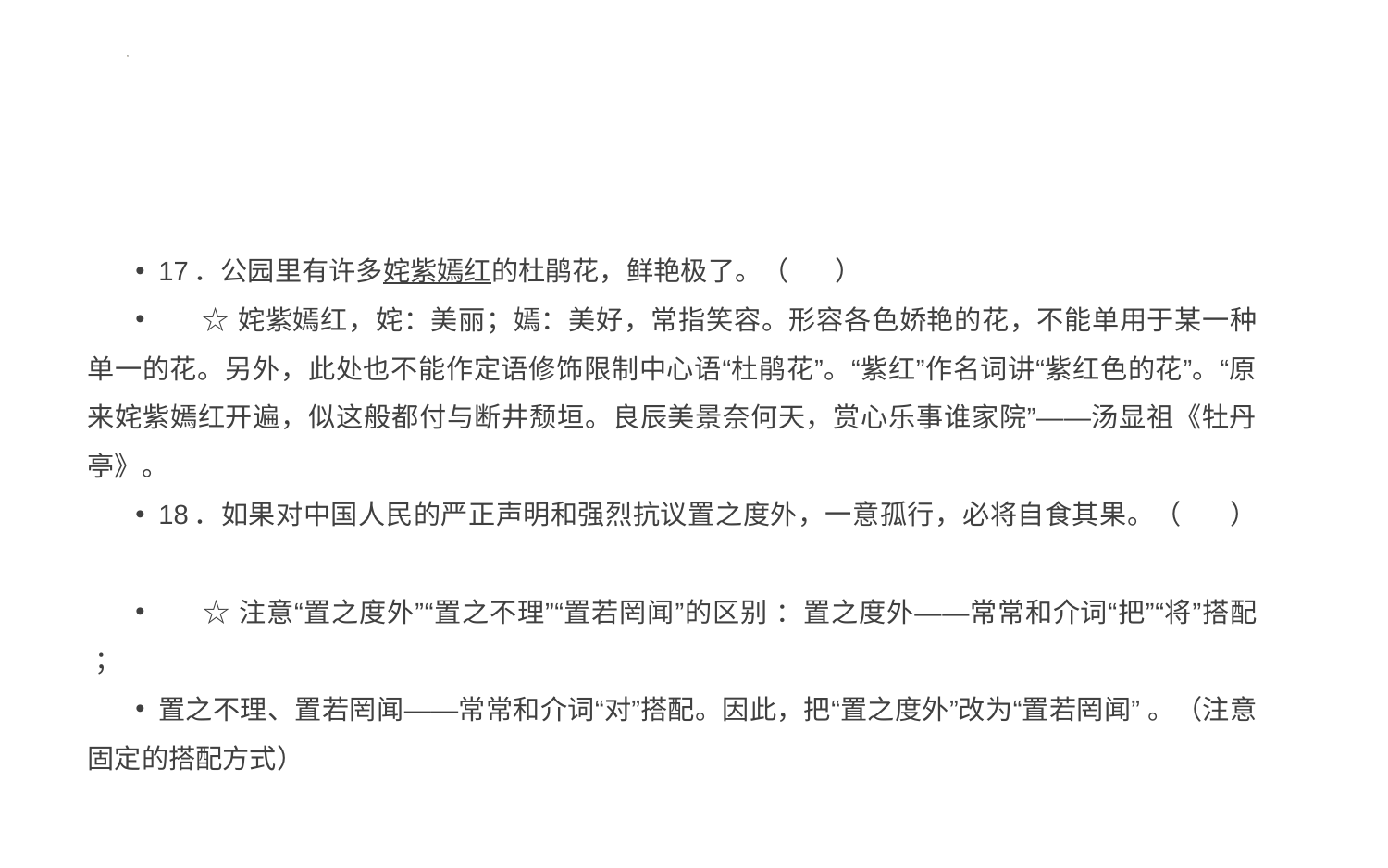

#
17．公园里有许多姹紫嫣红的杜鹃花，鲜艳极了。（      ）
　  ☆ 姹紫嫣红，姹：美丽；嫣：美好，常指笑容。形容各色娇艳的花，不能单用于某一种单一的花。另外，此处也不能作定语修饰限制中心语“杜鹃花”。“紫红”作名词讲“紫红色的花”。“原来姹紫嫣红开遍，似这般都付与断井颓垣。良辰美景奈何天，赏心乐事谁家院”——汤显祖《牡丹亭》。
18．如果对中国人民的严正声明和强烈抗议置之度外，一意孤行，必将自食其果。（      ）
　  ☆ 注意“置之度外”“置之不理”“置若罔闻”的区别 ：置之度外——常常和介词“把”“将”搭配 ；
置之不理、置若罔闻——常常和介词“对”搭配。因此，把“置之度外”改为“置若罔闻” 。（注意固定的搭配方式）